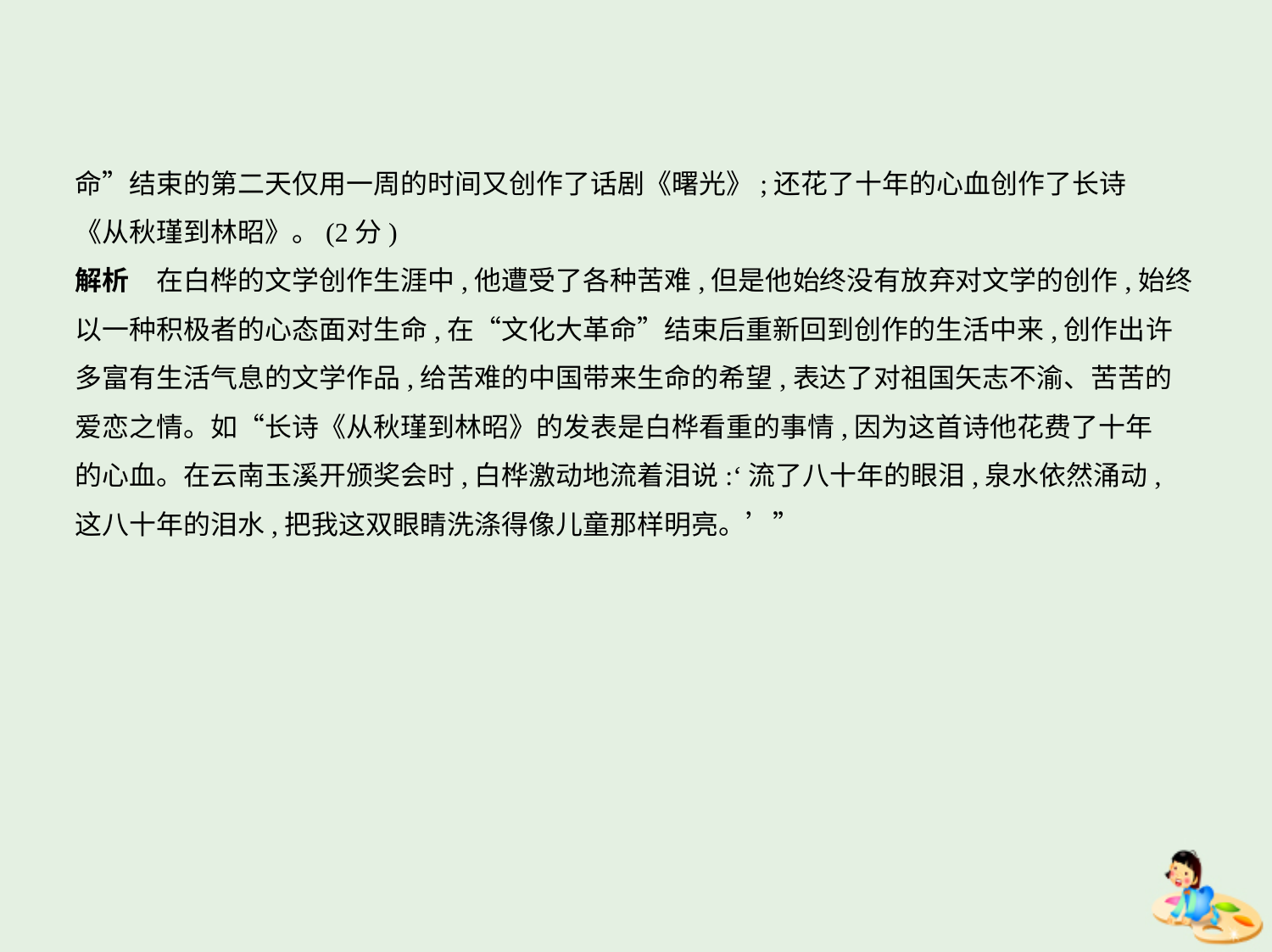

命”结束的第二天仅用一周的时间又创作了话剧《曙光》;还花了十年的心血创作了长诗
《从秋瑾到林昭》。(2分)
解析　在白桦的文学创作生涯中,他遭受了各种苦难,但是他始终没有放弃对文学的创作,始终
以一种积极者的心态面对生命,在“文化大革命”结束后重新回到创作的生活中来,创作出许
多富有生活气息的文学作品,给苦难的中国带来生命的希望,表达了对祖国矢志不渝、苦苦的
爱恋之情。如“长诗《从秋瑾到林昭》的发表是白桦看重的事情,因为这首诗他花费了十年
的心血。在云南玉溪开颁奖会时,白桦激动地流着泪说:‘流了八十年的眼泪,泉水依然涌动,
这八十年的泪水,把我这双眼睛洗涤得像儿童那样明亮。’”